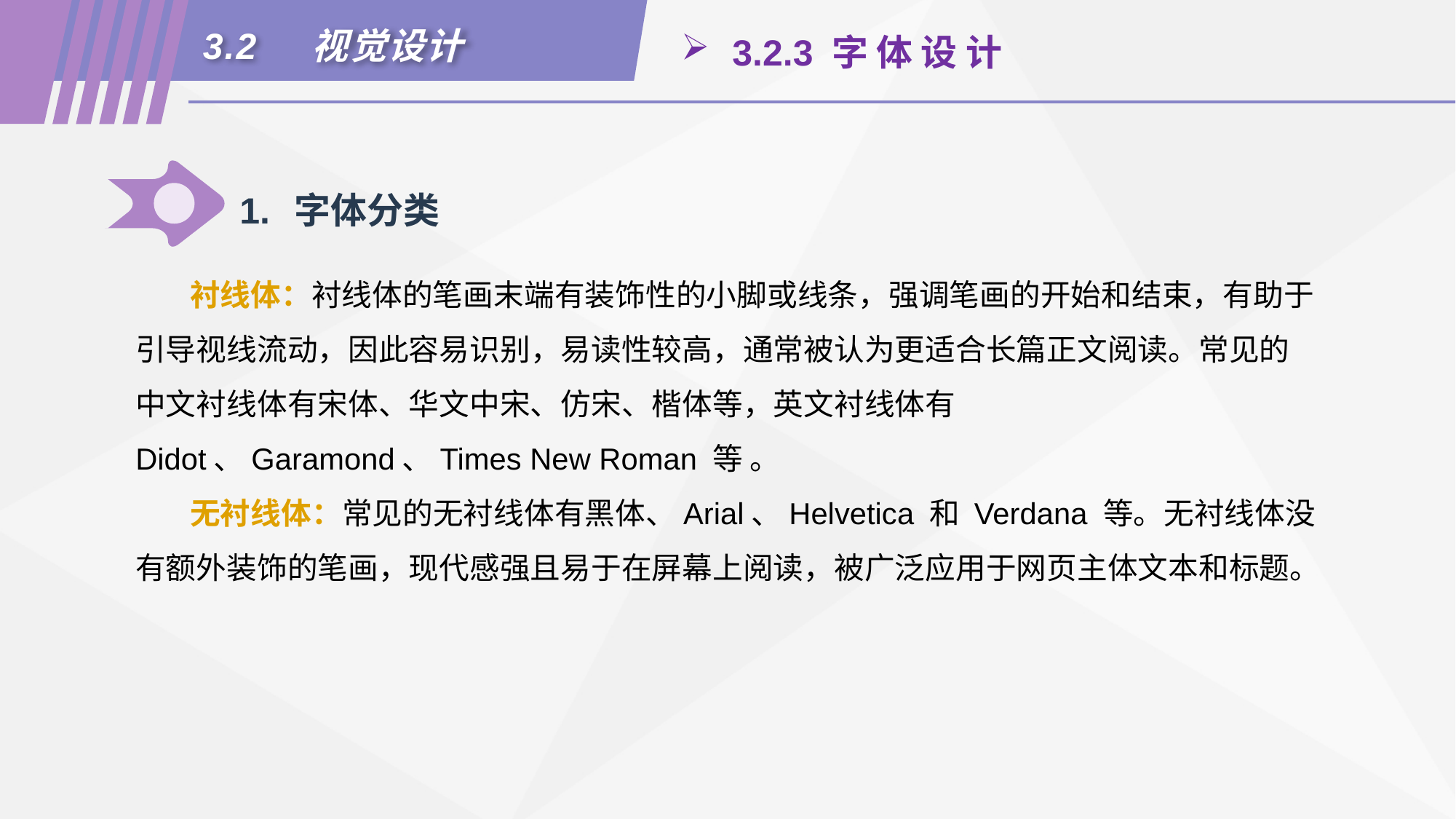

3.2	视觉设计
 3.2.3 字 体 设 计

1.	字体分类
衬线体：衬线体的笔画末端有装饰性的小脚或线条，强调笔画的开始和结束，有助于引导视线流动，因此容易识别，易读性较高，通常被认为更适合长篇正文阅读。常见的中文衬线体有宋体、华文中宋、仿宋、楷体等，英文衬线体有 Didot、Garamond、Times New Roman 等 。
无衬线体：常见的无衬线体有黑体、Arial、Helvetica 和 Verdana 等。无衬线体没有额外装饰的笔画，现代感强且易于在屏幕上阅读，被广泛应用于网页主体文本和标题。